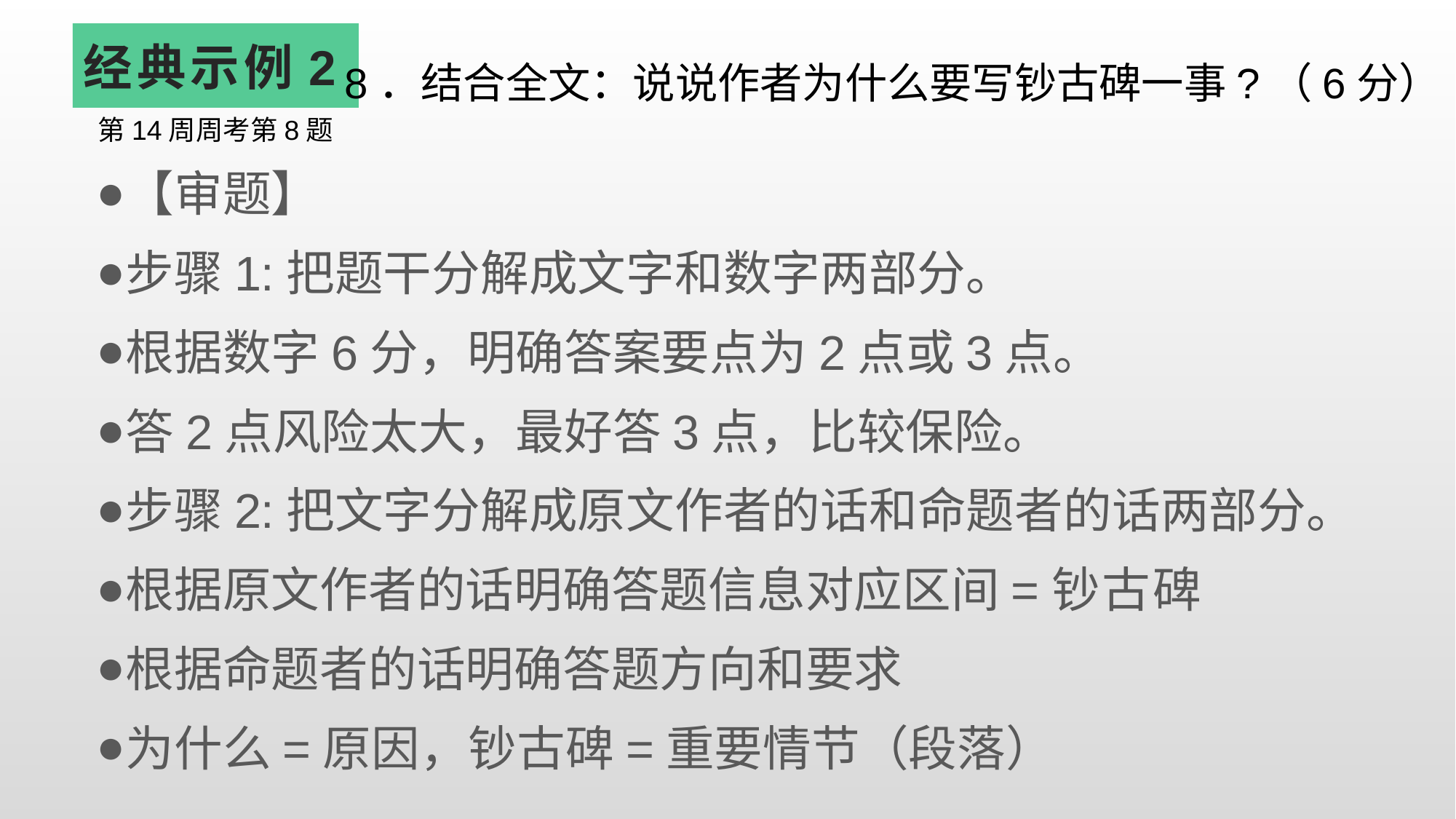

# 经典示例2
8．结合全文：说说作者为什么要写钞古碑一事?（6分）
第14周周考第8题
【审题】
步骤1:把题干分解成文字和数字两部分。
根据数字6分，明确答案要点为2点或3点。
答2点风险太大，最好答3点，比较保险。
步骤2:把文字分解成原文作者的话和命题者的话两部分。
根据原文作者的话明确答题信息对应区间=钞古碑
根据命题者的话明确答题方向和要求
为什么=原因，钞古碑=重要情节（段落）